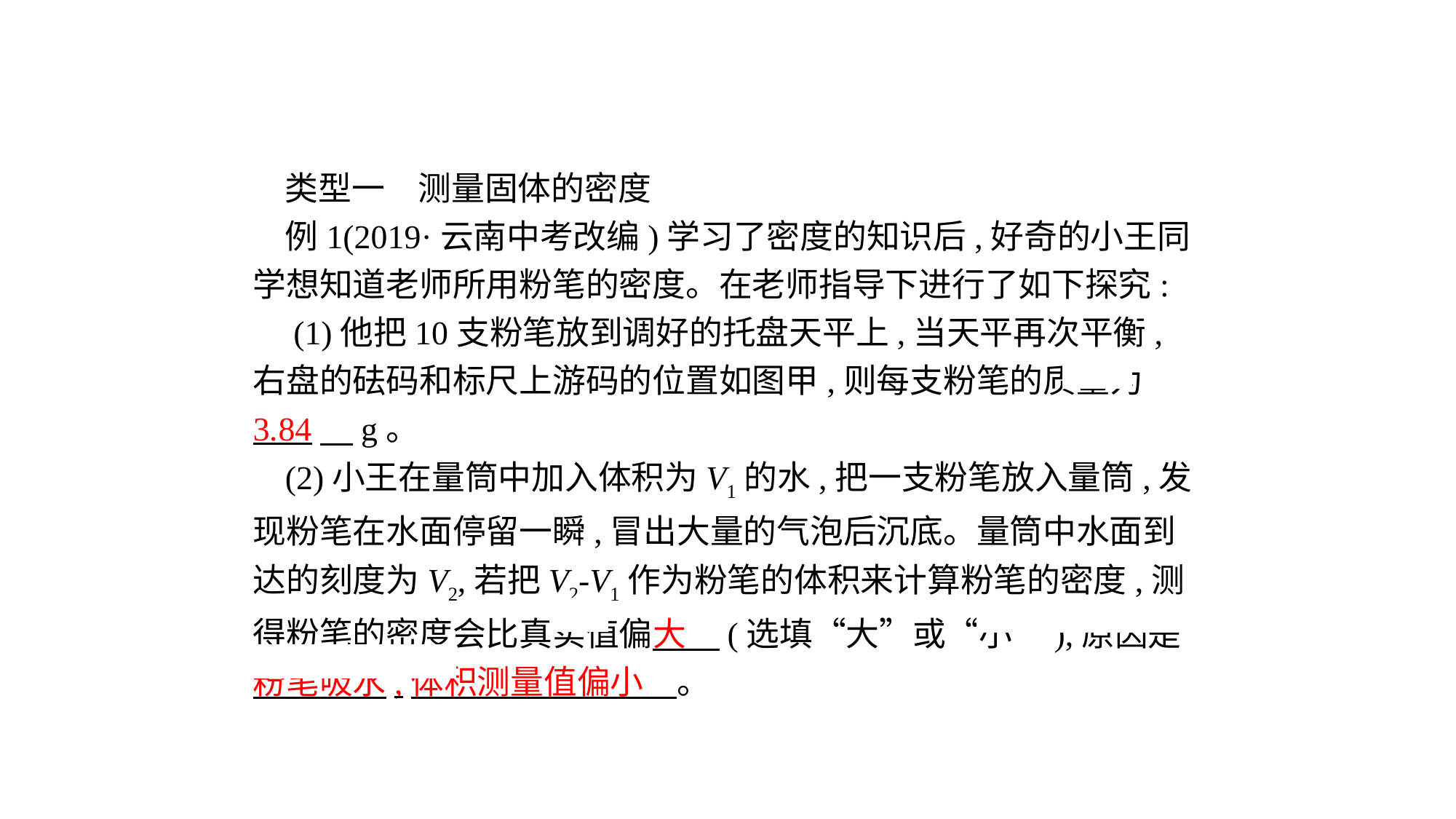

类型一　测量固体的密度
例1(2019·云南中考改编)学习了密度的知识后,好奇的小王同学想知道老师所用粉笔的密度。在老师指导下进行了如下探究:
 (1)他把10支粉笔放到调好的托盘天平上,当天平再次平衡,右盘的砝码和标尺上游码的位置如图甲,则每支粉笔的质量为3.84　g。
(2)小王在量筒中加入体积为V1的水,把一支粉笔放入量筒,发现粉笔在水面停留一瞬,冒出大量的气泡后沉底。量筒中水面到达的刻度为V2,若把V2-V1作为粉笔的体积来计算粉笔的密度,测得粉笔的密度会比真实值偏大　(选填“大”或“小”),原因是粉笔吸水,体积测量值偏小　。